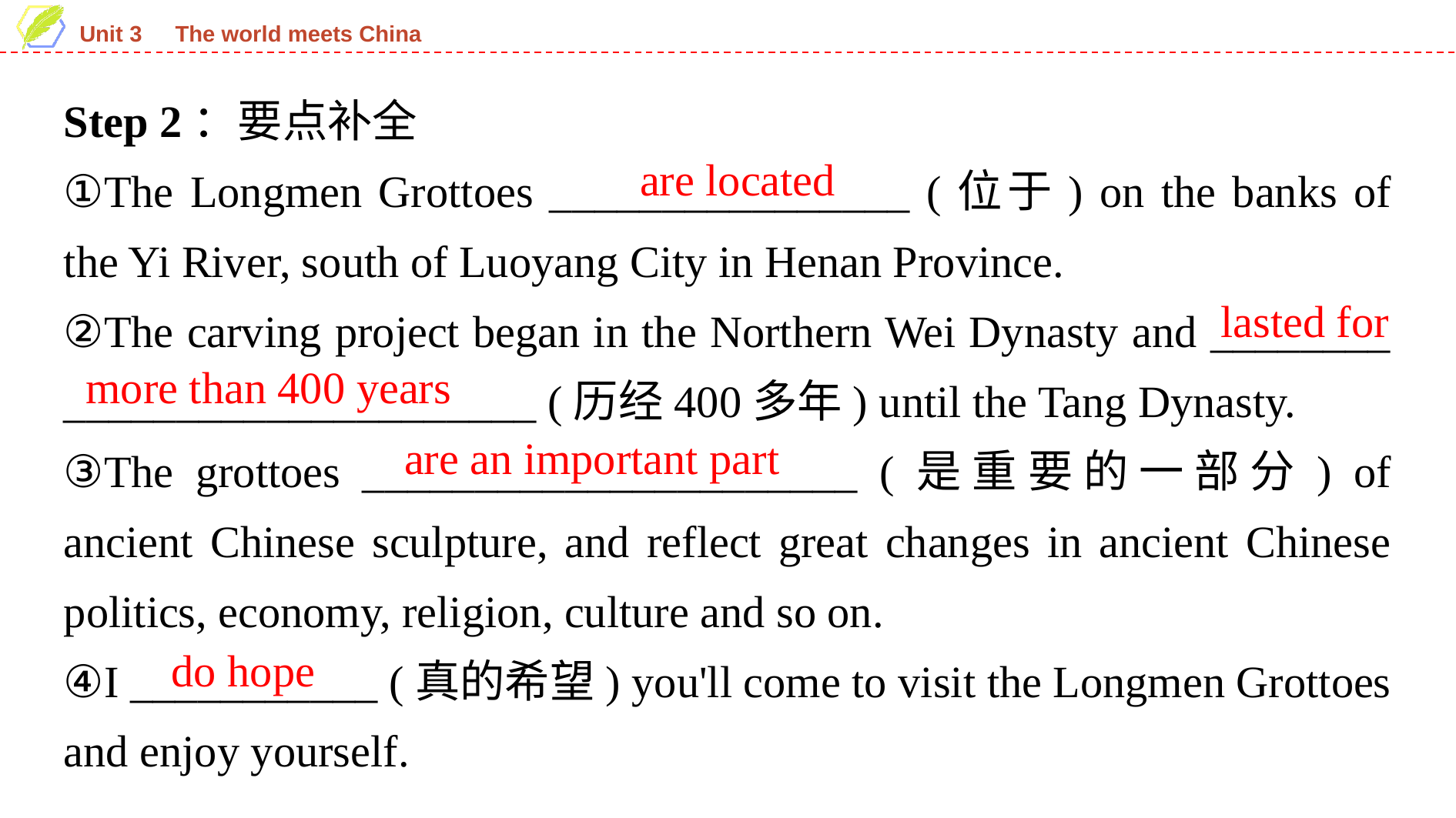

Step 2：要点补全
①The Longmen Grottoes ________________ (位于) on the banks of the Yi River, south of Luoyang City in Henan Province.
②The carving project began in the Northern Wei Dynasty and ________ _____________________ (历经400多年) until the Tang Dynasty.
③The grottoes ______________________ (是重要的一部分) of ancient Chinese sculpture, and reflect great changes in ancient Chinese politics, economy, religion, culture and so on.
④I ___________ (真的希望) you'll come to visit the Longmen Grottoes and enjoy yourself.
are located
lasted for
more than 400 years
are an important part
do hope